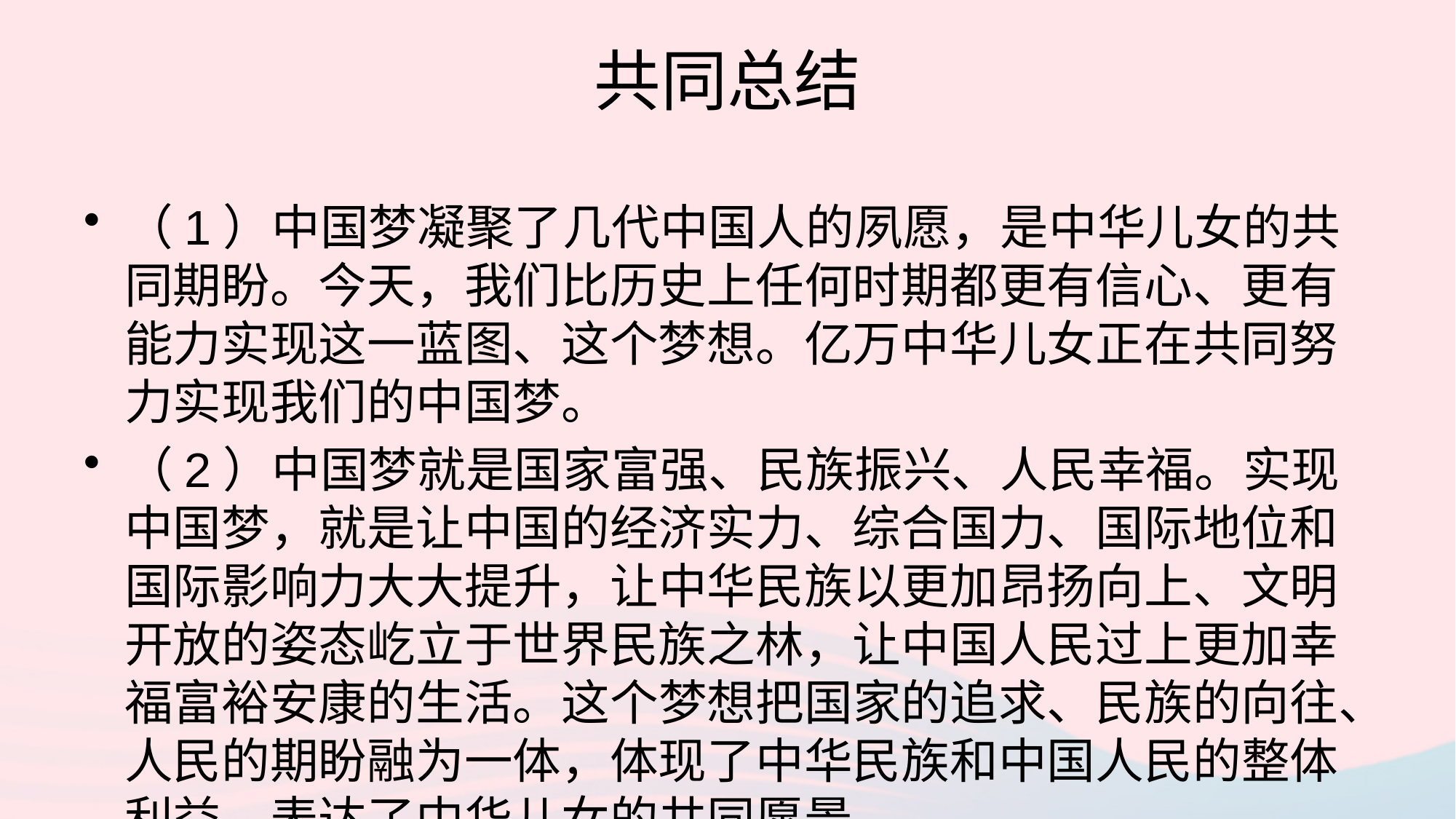

# 共同总结
（1）中国梦凝聚了几代中国人的夙愿，是中华儿女的共同期盼。今天，我们比历史上任何时期都更有信心、更有能力实现这一蓝图、这个梦想。亿万中华儿女正在共同努力实现我们的中国梦。
（2）中国梦就是国家富强、民族振兴、人民幸福。实现中国梦，就是让中国的经济实力、综合国力、国际地位和国际影响力大大提升，让中华民族以更加昂扬向上、文明开放的姿态屹立于世界民族之林，让中国人民过上更加幸福富裕安康的生活。这个梦想把国家的追求、民族的向往、人民的期盼融为一体，体现了中华民族和中国人民的整体利益，表达了中华儿女的共同愿景。